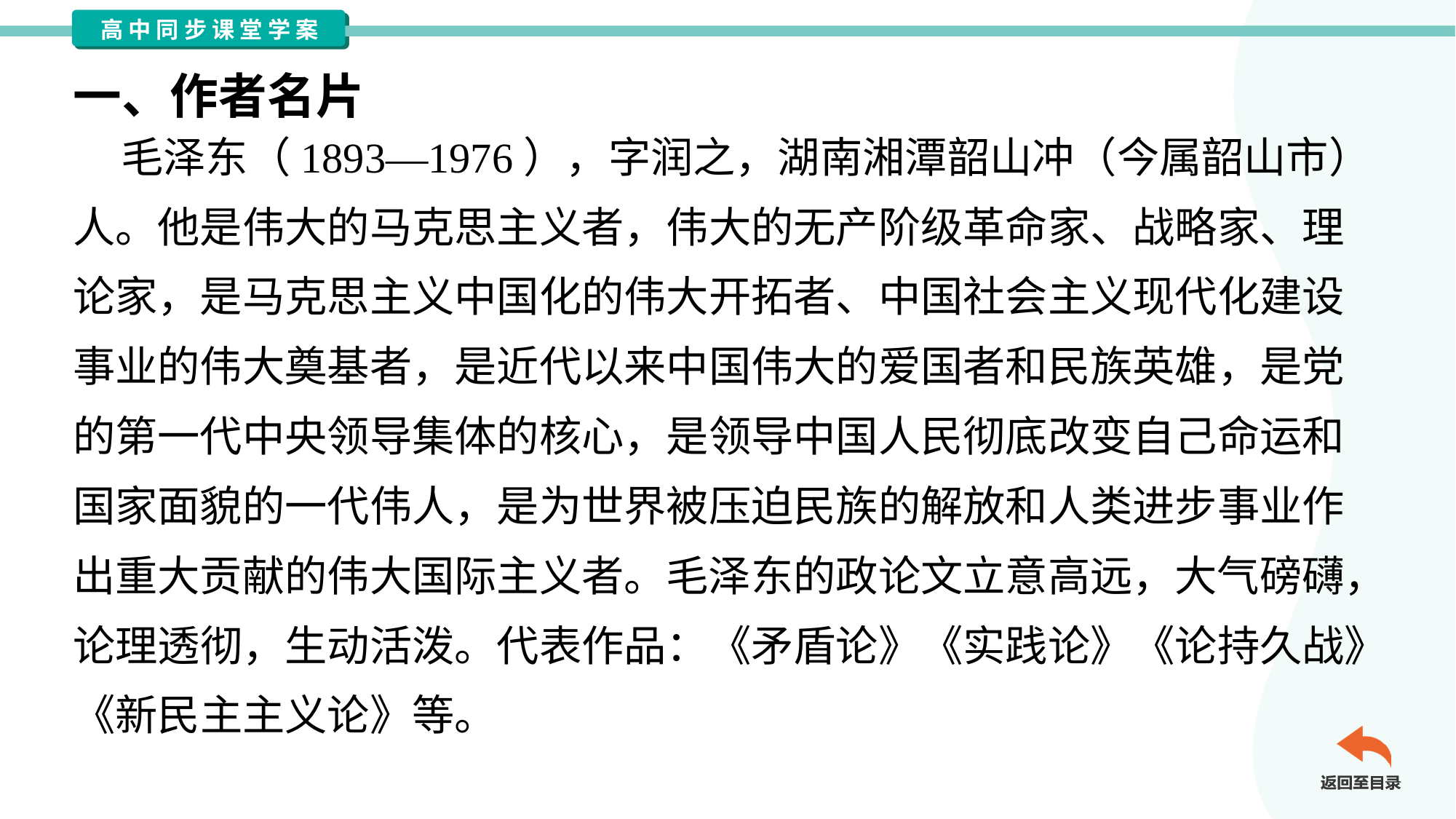

一、作者名片
    毛泽东（1893—1976），字润之，湖南湘潭韶山冲（今属韶山市）
人。他是伟大的马克思主义者，伟大的无产阶级革命家、战略家、理
论家，是马克思主义中国化的伟大开拓者、中国社会主义现代化建设
事业的伟大奠基者，是近代以来中国伟大的爱国者和民族英雄，是党
的第一代中央领导集体的核心，是领导中国人民彻底改变自己命运和
国家面貌的一代伟人，是为世界被压迫民族的解放和人类进步事业作
出重大贡献的伟大国际主义者。毛泽东的政论文立意高远，大气磅礴，
论理透彻，生动活泼。代表作品：《矛盾论》《实践论》《论持久战》
《新民主主义论》等。